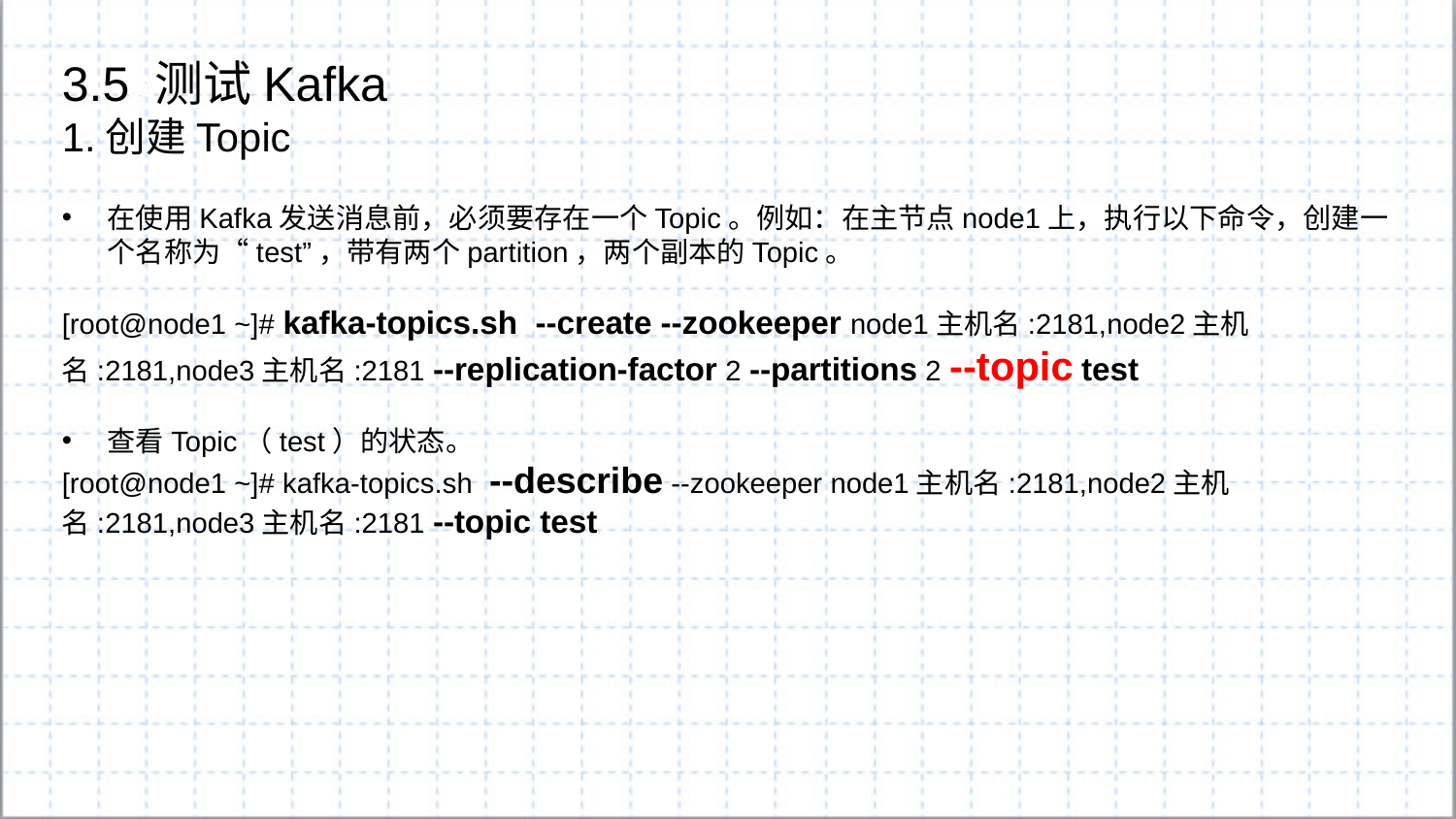

3.5 测试Kafka
1.创建Topic
在使用Kafka发送消息前，必须要存在一个Topic。例如：在主节点node1上，执行以下命令，创建一个名称为“test”，带有两个partition，两个副本的Topic。

[root@node1 ~]# kafka-topics.sh  --create --zookeeper node1主机名:2181,node2主机名:2181,node3主机名:2181 --replication-factor 2 --partitions 2 --topic test

查看Topic（test）的状态。
[root@node1 ~]# kafka-topics.sh  --describe --zookeeper node1主机名:2181,node2主机名:2181,node3主机名:2181 --topic test